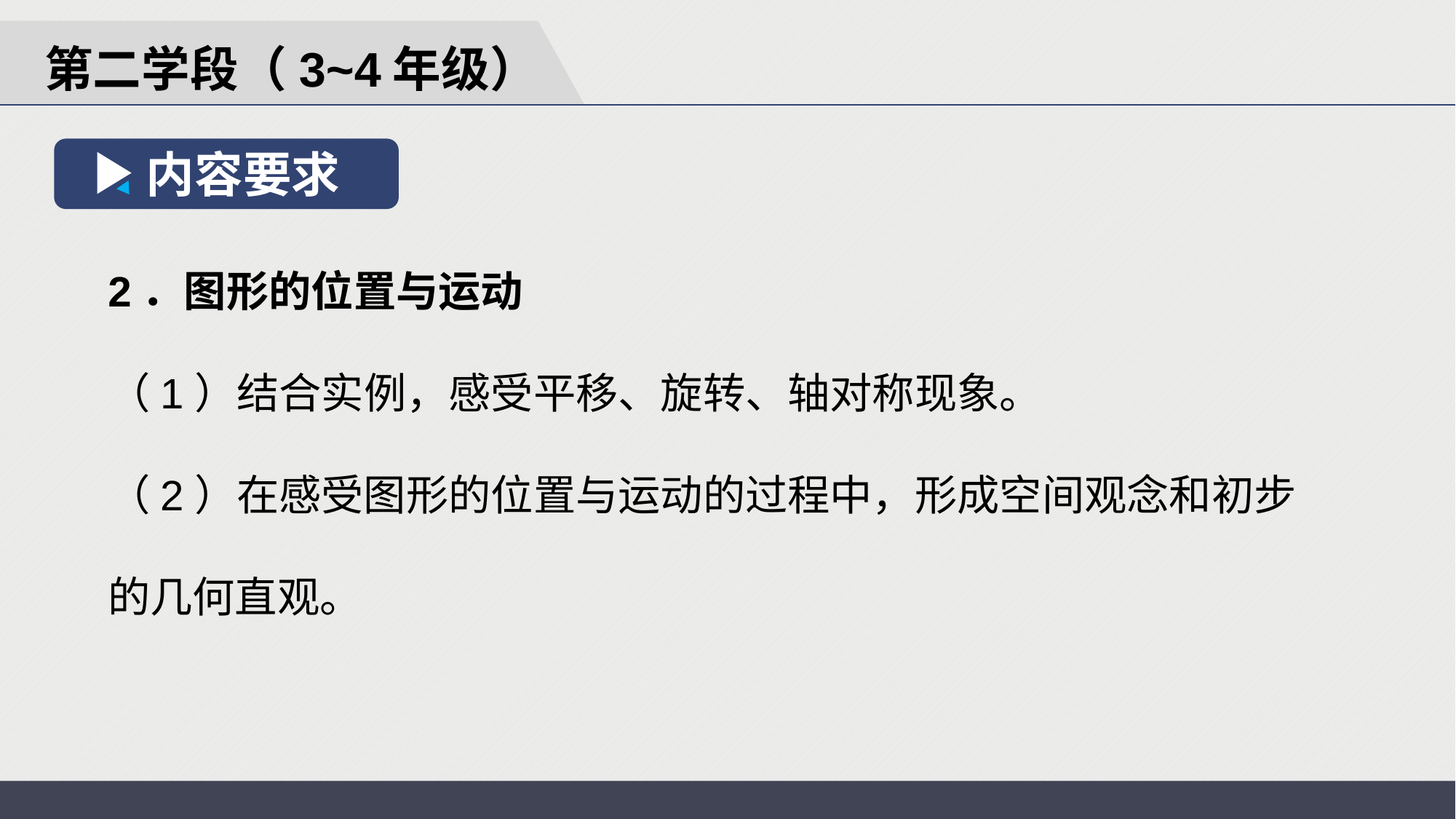

第二学段（3~4年级）
内容要求

2．图形的位置与运动
（1）结合实例，感受平移、旋转、轴对称现象。
（2）在感受图形的位置与运动的过程中，形成空间观念和初步的几何直观。